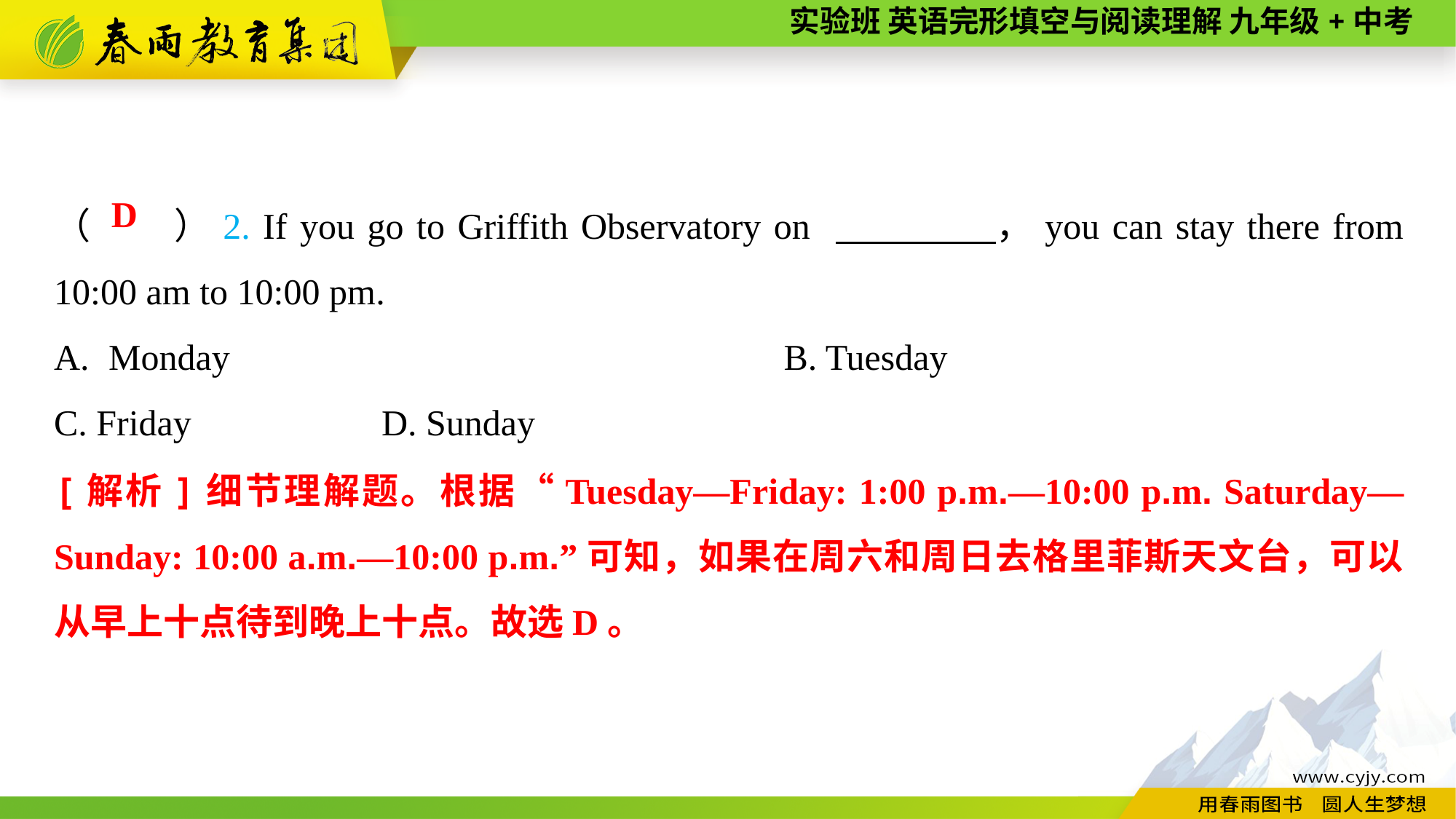

（　　）2. If you go to Griffith Observatory on 　　　　，you can stay there from 10:00 am to 10:00 pm.
Monday		B. Tuesday
C. Friday		D. Sunday
D
[解析]细节理解题。根据“Tuesday—Friday: 1:00 p.m.—10:00 p.m. Saturday—Sunday: 10:00 a.m.—10:00 p.m.”可知，如果在周六和周日去格里菲斯天文台，可以从早上十点待到晚上十点。故选D。